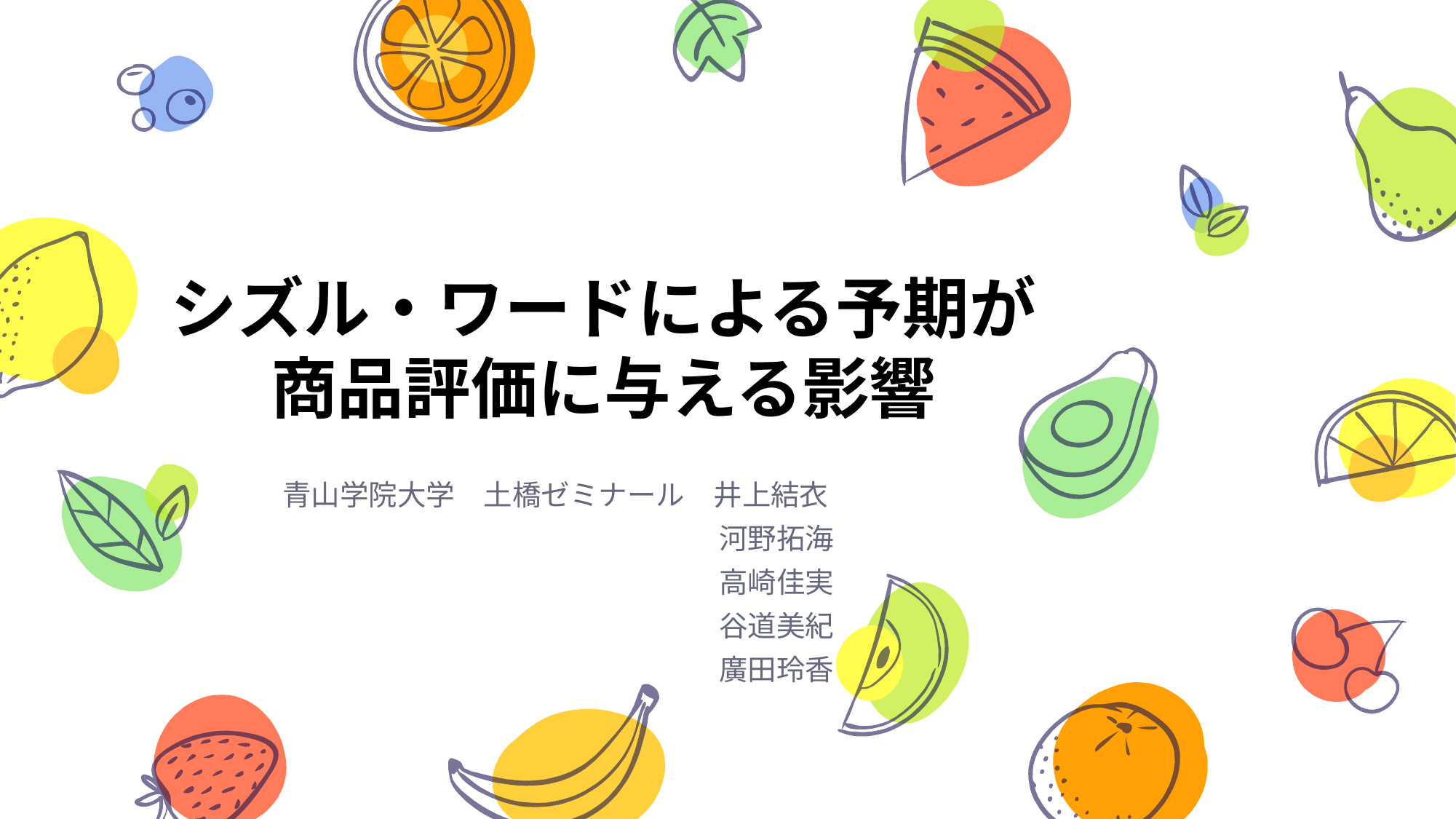

# シズル・ワードによる予期が商品評価に与える影響

青山学院大学　土橋ゼミナール　井上結衣
　　　　　　　			河野拓海
　　　　　　　			高崎佳実
　　　　　　　			谷道美紀
　　　　　　　			廣田玲香